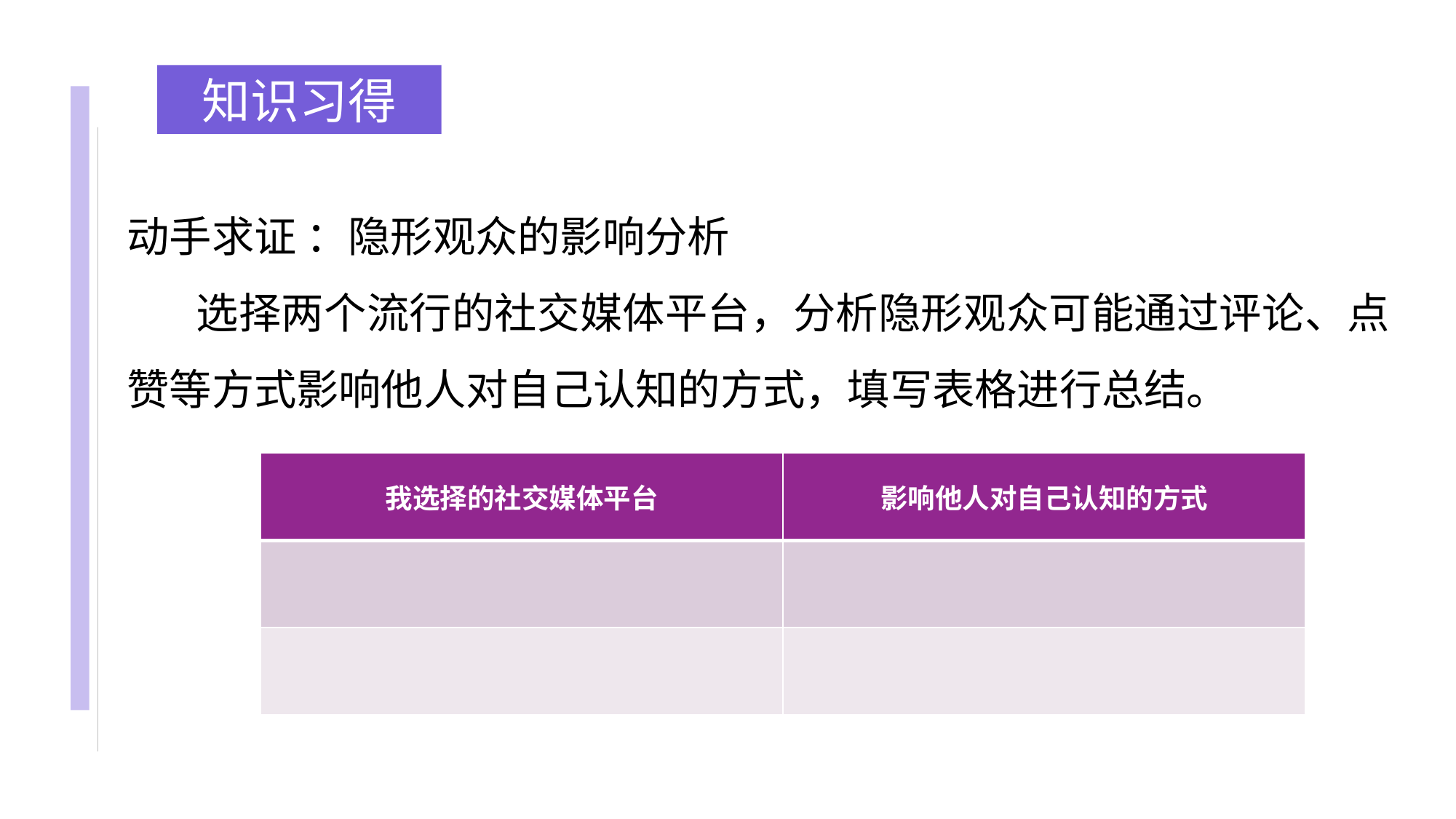

知识习得

动手求证 ：隐形观众的影响分析
      选择两个流行的社交媒体平台，分析隐形观众可能通过评论、点赞等方式影响他人对自己认知的方式，填写表格进行总结。
| 我选择的社交媒体平台 | 影响他人对自己认知的方式 |
| --- | --- |
|  |  |
|  |  |